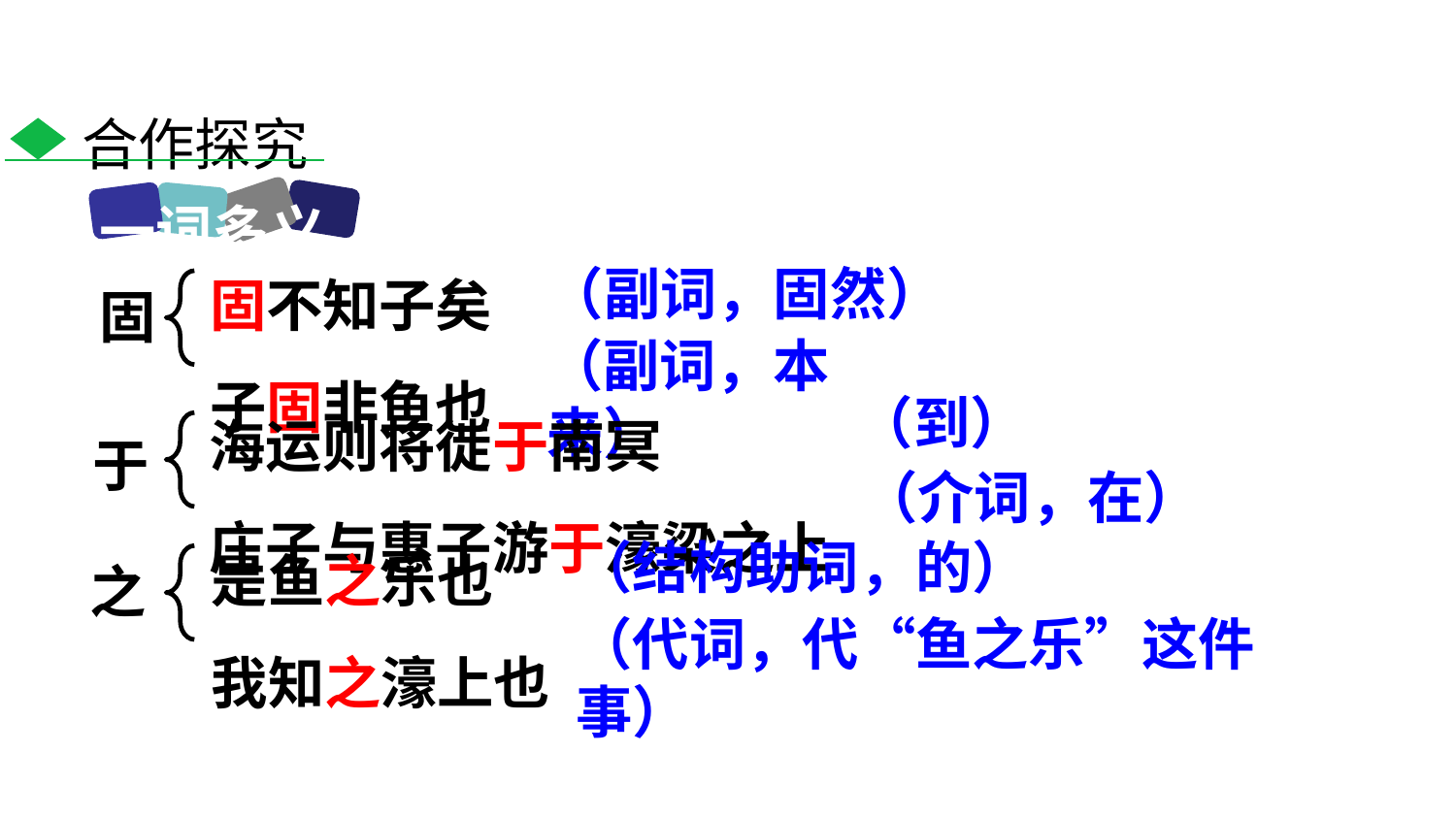

合作探究

一词多义

固不知子矣
子固非鱼也
（副词，固然）

固
（副词，本来）
海运则将徙于南冥
庄子与惠子游于濠梁之上
（到）

于
（介词，在）
是鱼之乐也
我知之濠上也
（结构助词，的）

之
（代词，代“鱼之乐”这件事）